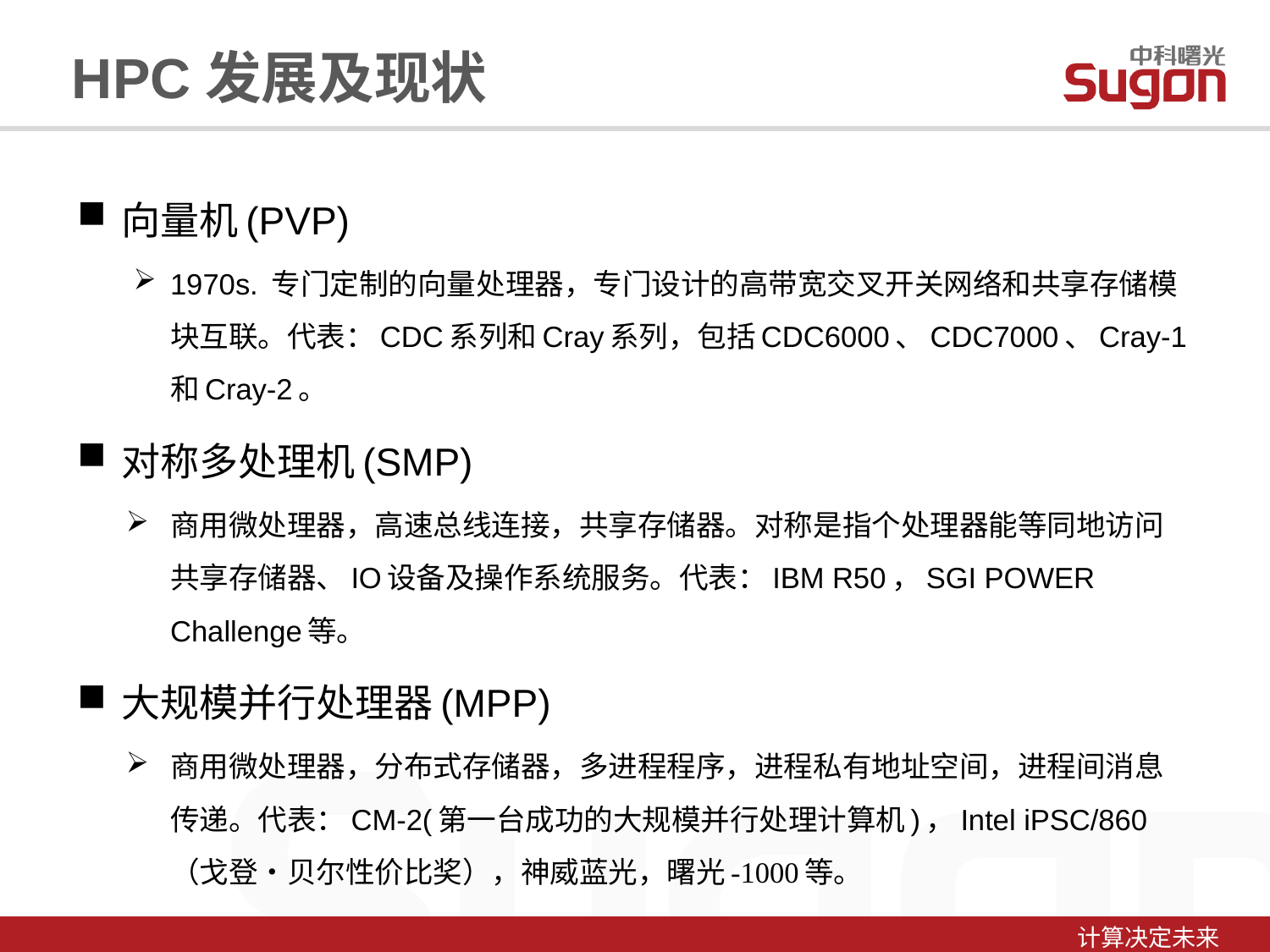

HPC发展及现状
向量机(PVP)
1970s. 专门定制的向量处理器，专门设计的高带宽交叉开关网络和共享存储模块互联。代表：CDC系列和Cray系列，包括CDC6000、CDC7000、Cray-1和Cray-2。
对称多处理机(SMP)
商用微处理器，高速总线连接，共享存储器。对称是指个处理器能等同地访问共享存储器、IO设备及操作系统服务。代表：IBM R50，SGI POWER Challenge等。
大规模并行处理器(MPP)
商用微处理器，分布式存储器，多进程程序，进程私有地址空间，进程间消息传递。代表：CM-2(第一台成功的大规模并行处理计算机)，Intel iPSC/860（戈登•贝尔性价比奖），神威蓝光，曙光-1000等。